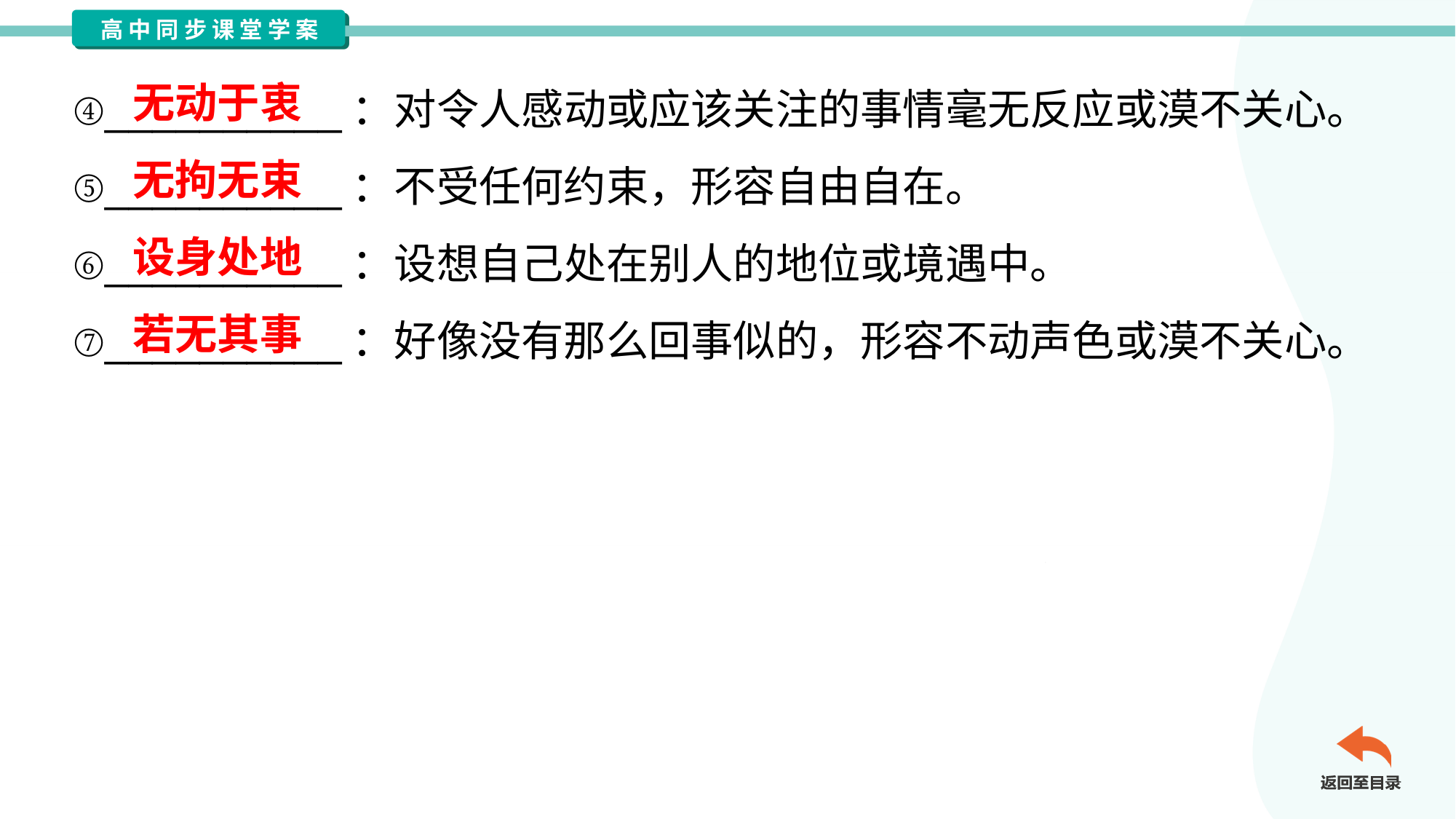

无动于衷
④__________：对令人感动或应该关注的事情毫无反应或漠不关心。
⑤__________：不受任何约束，形容自由自在。
⑥__________：设想自己处在别人的地位或境遇中。
⑦__________：好像没有那么回事似的，形容不动声色或漠不关心。
无拘无束
设身处地
若无其事